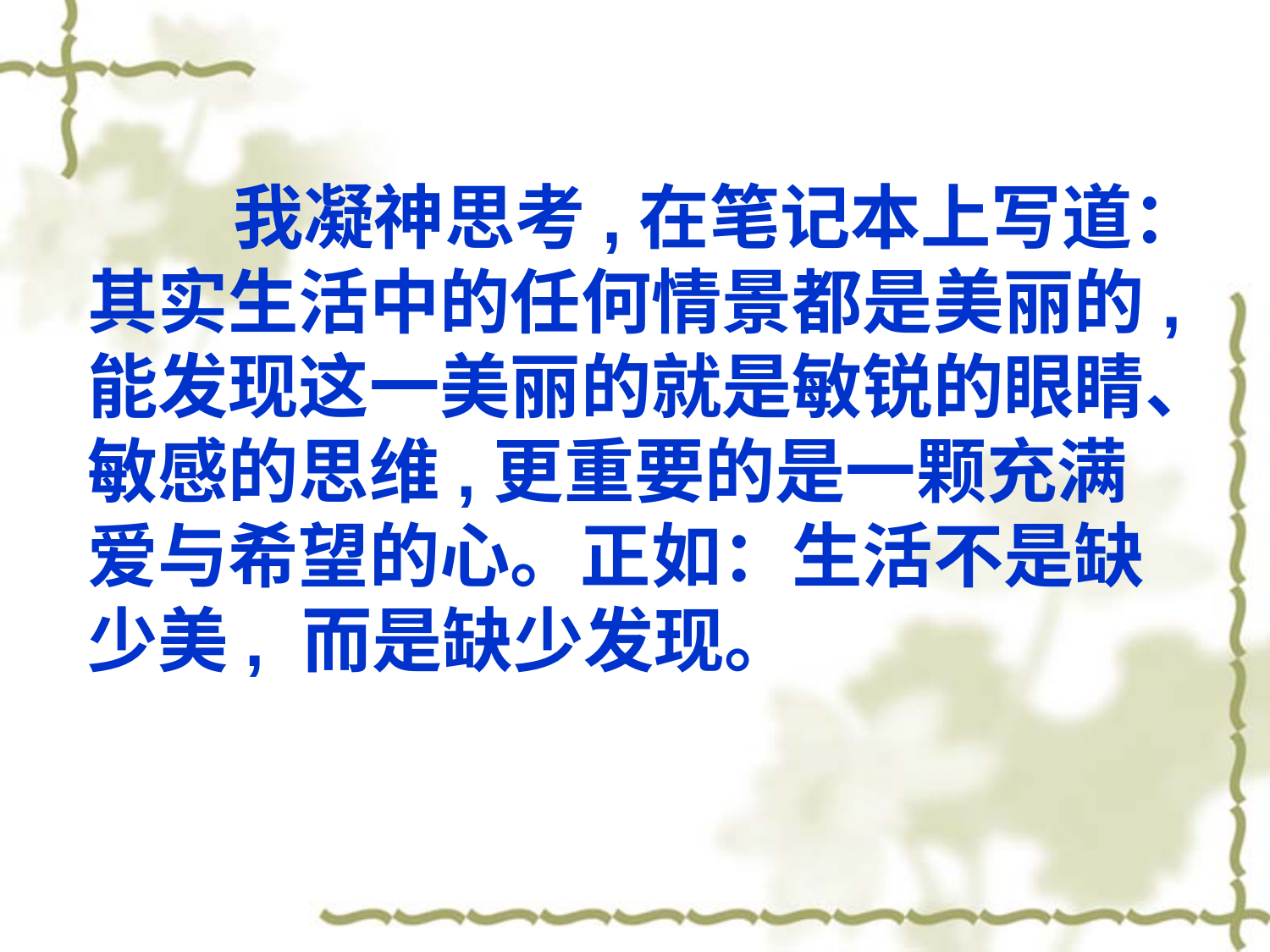

我凝神思考,在笔记本上写道：其实生活中的任何情景都是美丽的,能发现这一美丽的就是敏锐的眼睛、敏感的思维,更重要的是一颗充满爱与希望的心。正如：生活不是缺少美, 而是缺少发现。

125